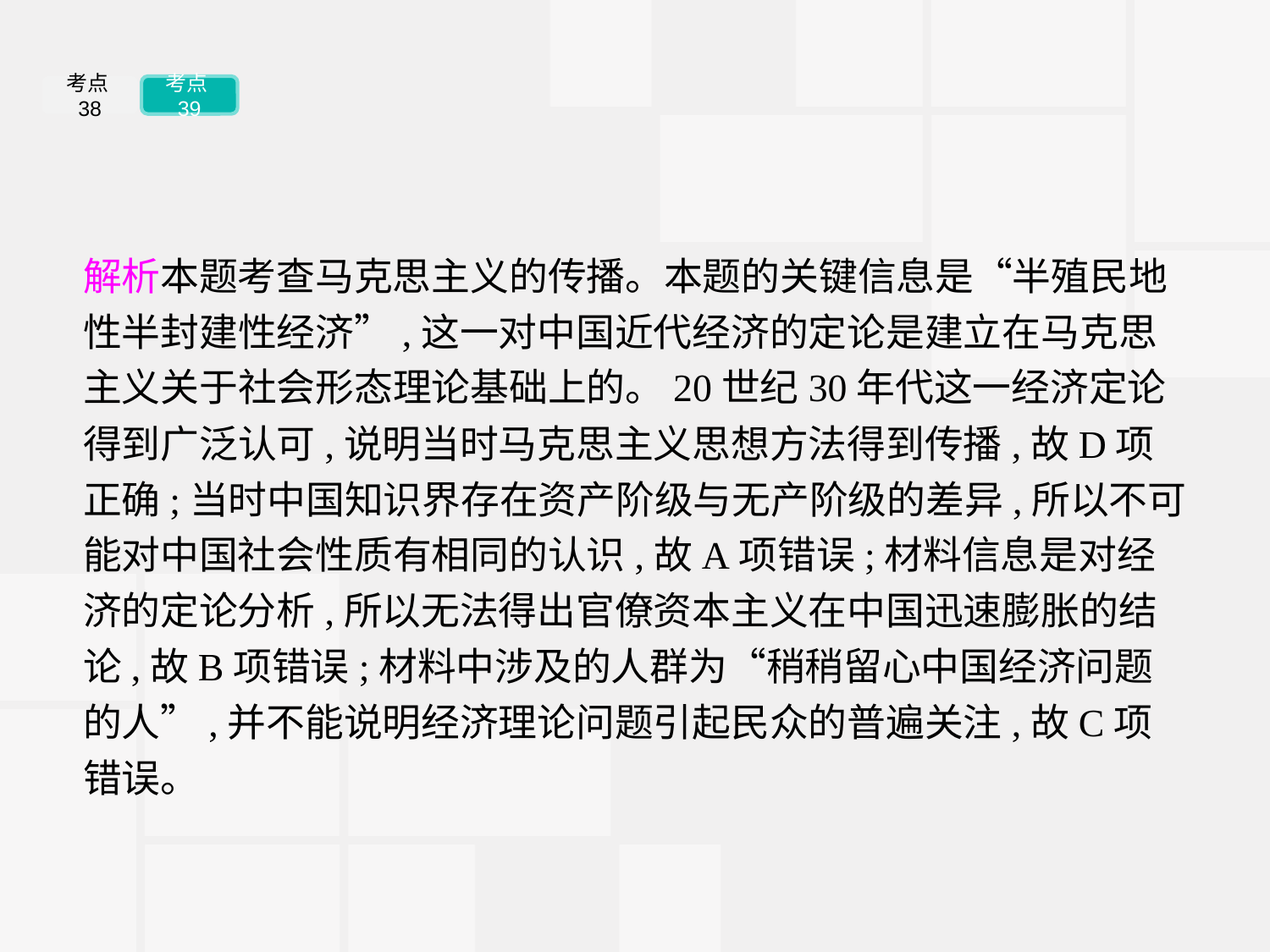

考点38
考点39
解析本题考查马克思主义的传播。本题的关键信息是“半殖民地性半封建性经济”,这一对中国近代经济的定论是建立在马克思主义关于社会形态理论基础上的。20世纪30年代这一经济定论得到广泛认可,说明当时马克思主义思想方法得到传播,故D项正确;当时中国知识界存在资产阶级与无产阶级的差异,所以不可能对中国社会性质有相同的认识,故A项错误;材料信息是对经济的定论分析,所以无法得出官僚资本主义在中国迅速膨胀的结论,故B项错误;材料中涉及的人群为“稍稍留心中国经济问题的人”,并不能说明经济理论问题引起民众的普遍关注,故C项错误。